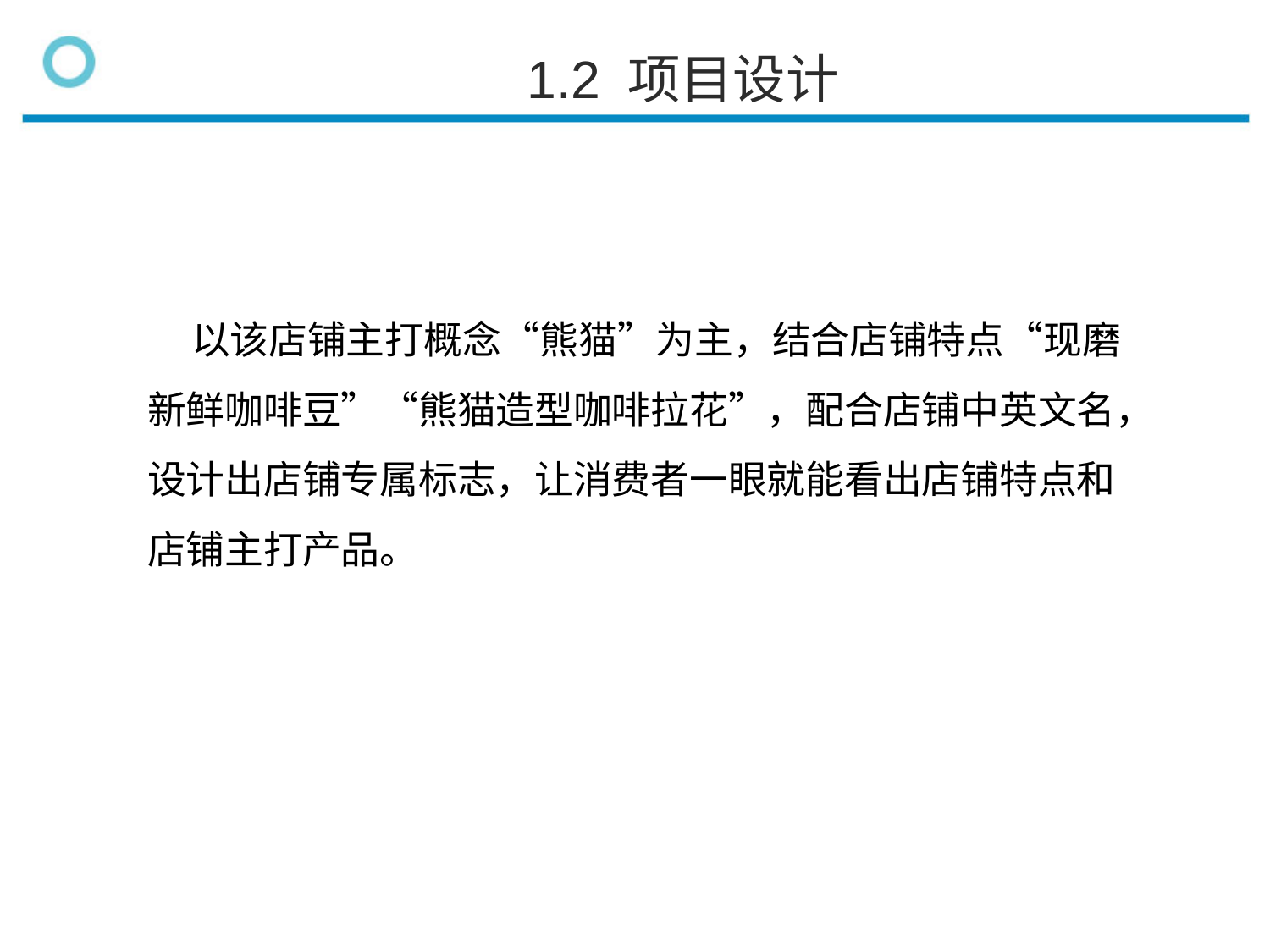

1.2 项目设计
    以该店铺主打概念“熊猫”为主，结合店铺特点“现磨新鲜咖啡豆”“熊猫造型咖啡拉花”，配合店铺中英文名，设计出店铺专属标志，让消费者一眼就能看出店铺特点和店铺主打产品。